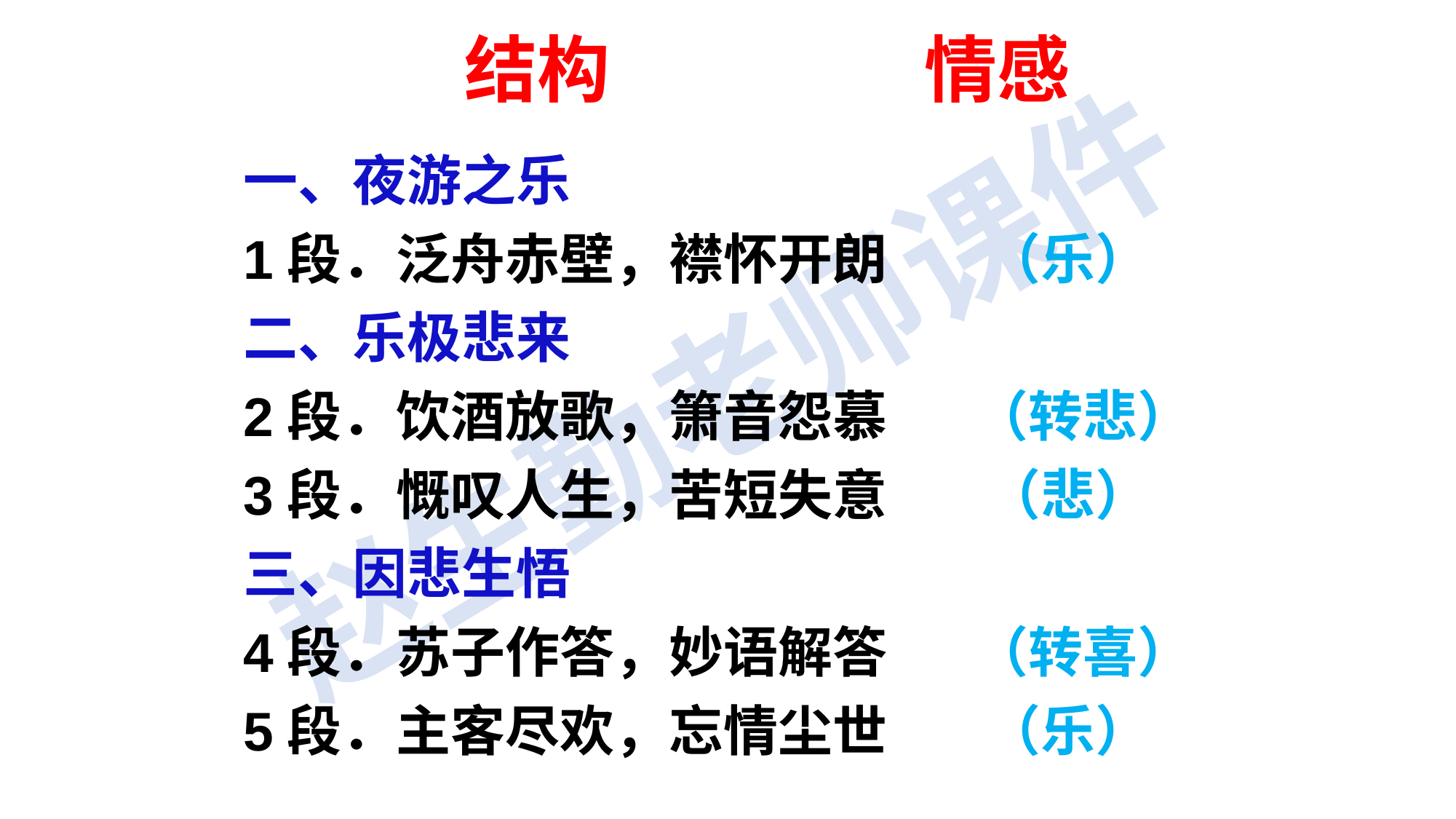

结构                   情感
一、夜游之乐
1段．泛舟赤壁，襟怀开朗        （乐）
二、乐极悲来
2段．饮酒放歌，箫音怨慕       （转悲）
3段．慨叹人生，苦短失意        （悲）
三、因悲生悟
4段．苏子作答，妙语解答       （转喜）
5段．主客尽欢，忘情尘世        （乐）